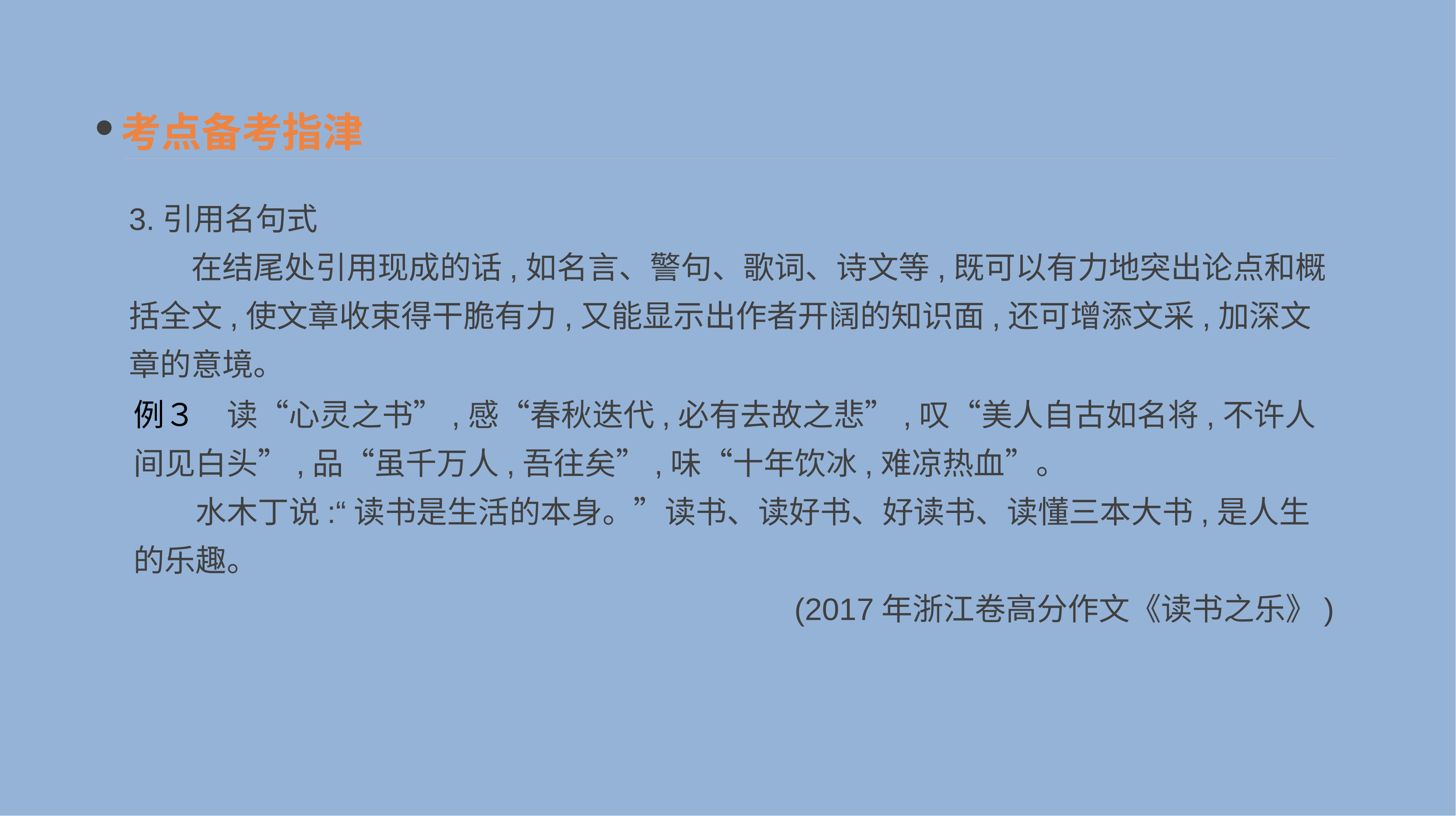

考点备考指津

3.引用名句式
　　在结尾处引用现成的话,如名言、警句、歌词、诗文等,既可以有力地突出论点和概括全文,使文章收束得干脆有力,又能显示出作者开阔的知识面,还可增添文采,加深文章的意境。
例３　读“心灵之书”,感“春秋迭代,必有去故之悲”,叹“美人自古如名将,不许人间见白头”,品“虽千万人,吾往矣”,味“十年饮冰,难凉热血”。
　　水木丁说:“读书是生活的本身。”读书、读好书、好读书、读懂三本大书,是人生的乐趣。
(2017年浙江卷高分作文《读书之乐》)